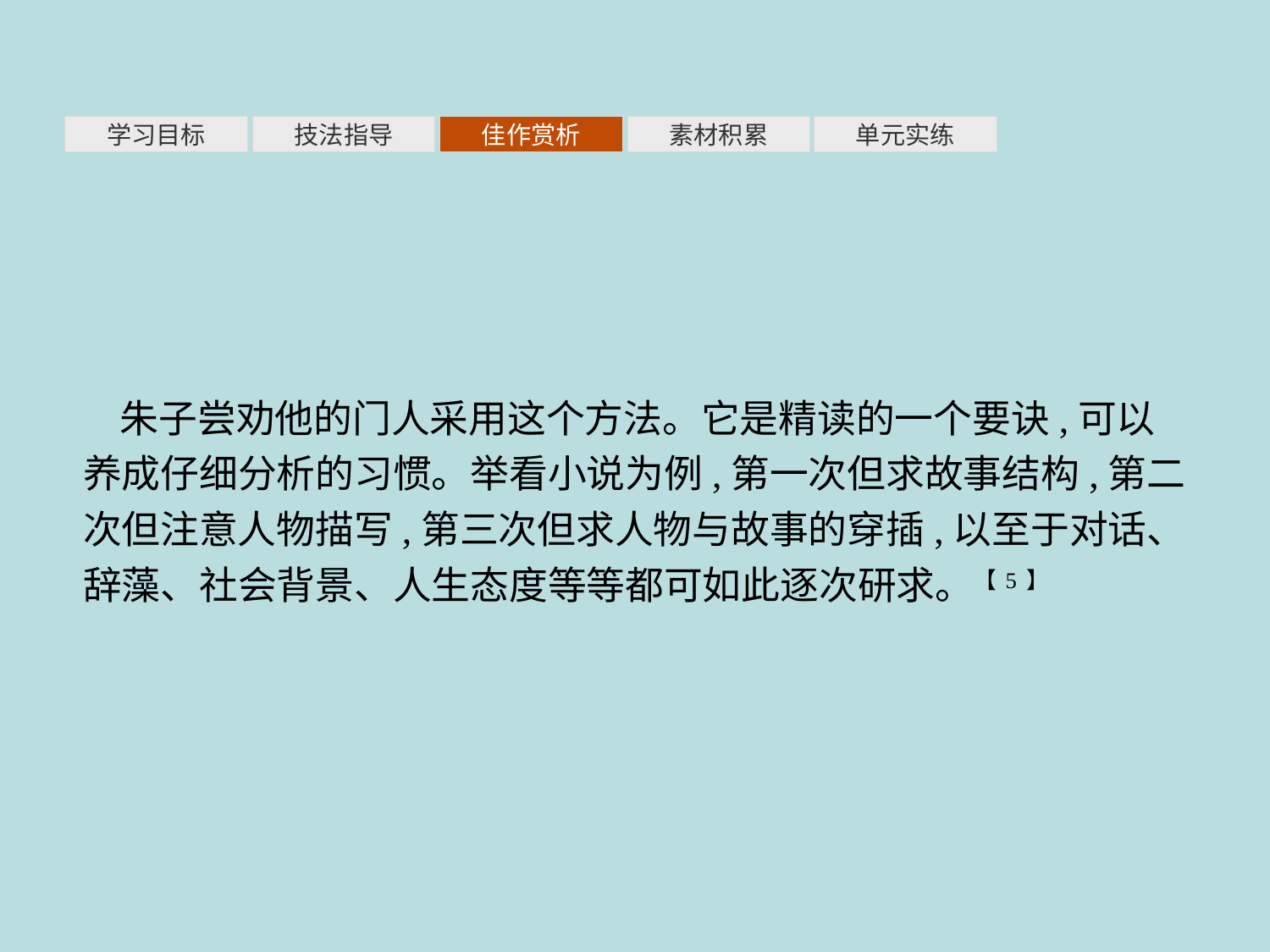

素材积累
学习目标
技法指导
佳作赏析
单元实练
朱子尝劝他的门人采用这个方法。它是精读的一个要诀,可以养成仔细分析的习惯。举看小说为例,第一次但求故事结构,第二次但注意人物描写,第三次但求人物与故事的穿插,以至于对话、辞藻、社会背景、人生态度等等都可如此逐次研求。【5】